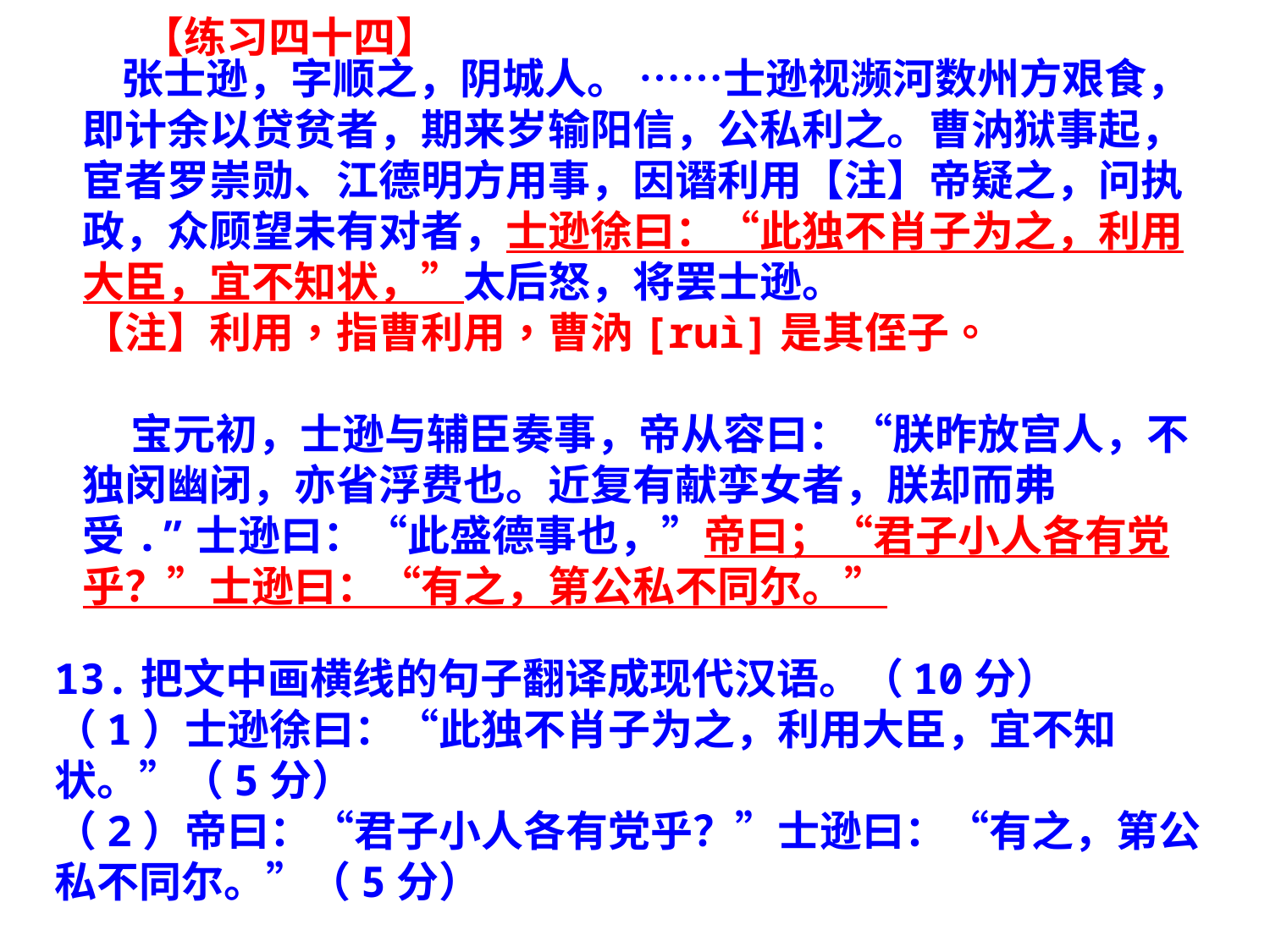

【练习四十四】
   张士逊，字顺之，阴城人。 ……士逊视濒河数州方艰食，即计余以贷贫者，期来岁输阳信，公私利之。曹汭狱事起，宦者罗崇勋、江德明方用事，因谮利用【注】帝疑之，问执政，众顾望未有对者，士逊徐曰：“此独不肖子为之，利用大臣，宜不知状，”太后怒，将罢士逊。
【注】利用，指曹利用，曹汭[ruì]是其侄子。

    宝元初，士逊与辅臣奏事，帝从容曰：“朕昨放宫人，不独闵幽闭，亦省浮费也。近复有献孪女者，朕却而弗受.”士逊曰：“此盛德事也，”帝曰；“君子小人各有党乎？”士逊曰：“有之，第公私不同尔。”

13.把文中画横线的句子翻译成现代汉语。（10分）
（1）士逊徐曰：“此独不肖子为之，利用大臣，宜不知状。”（5分）
（2）帝曰：“君子小人各有党乎？”士逊曰：“有之，第公私不同尔。”（5分）